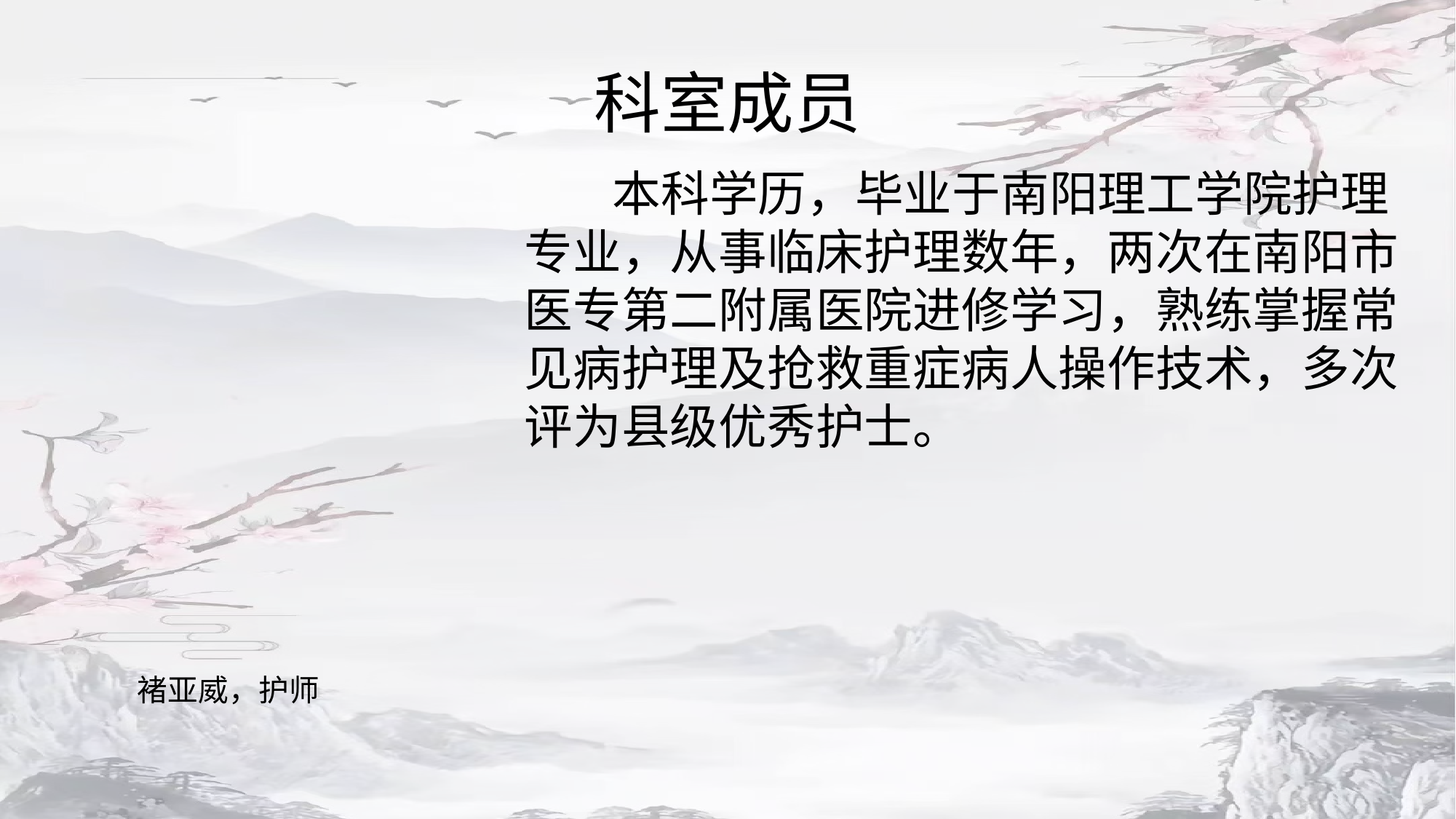

# 科室成员
       本科学历，毕业于南阳理工学院护理专业，从事临床护理数年，两次在南阳市医专第二附属医院进修学习，熟练掌握常见病护理及抢救重症病人操作技术，多次评为县级优秀护士。
               褚亚威，护师